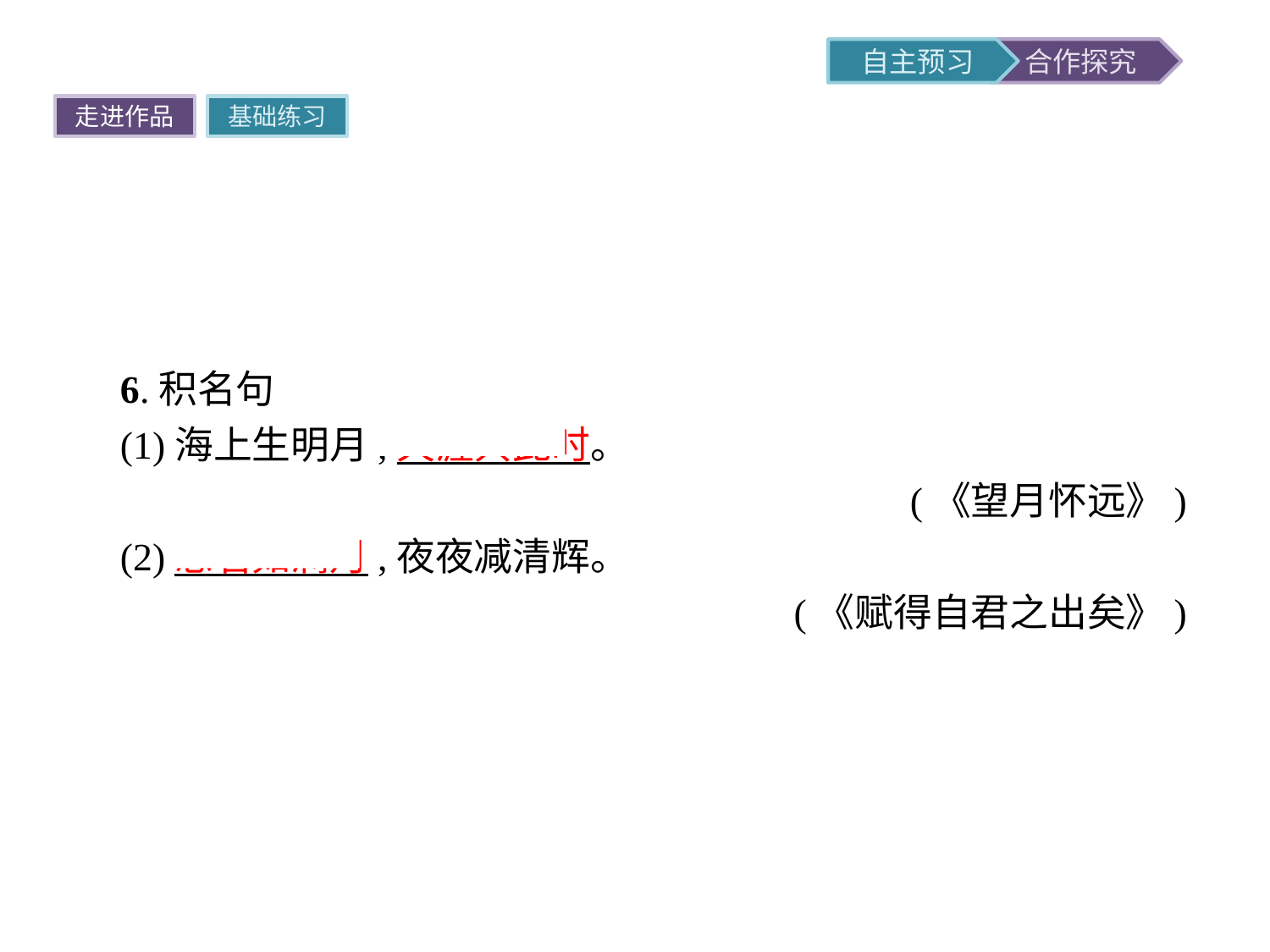

走进作品
基础练习
6.积名句
(1)海上生明月,天涯共此时。
(《望月怀远》)
(2)思君如满月,夜夜减清辉。
(《赋得自君之出矣》)